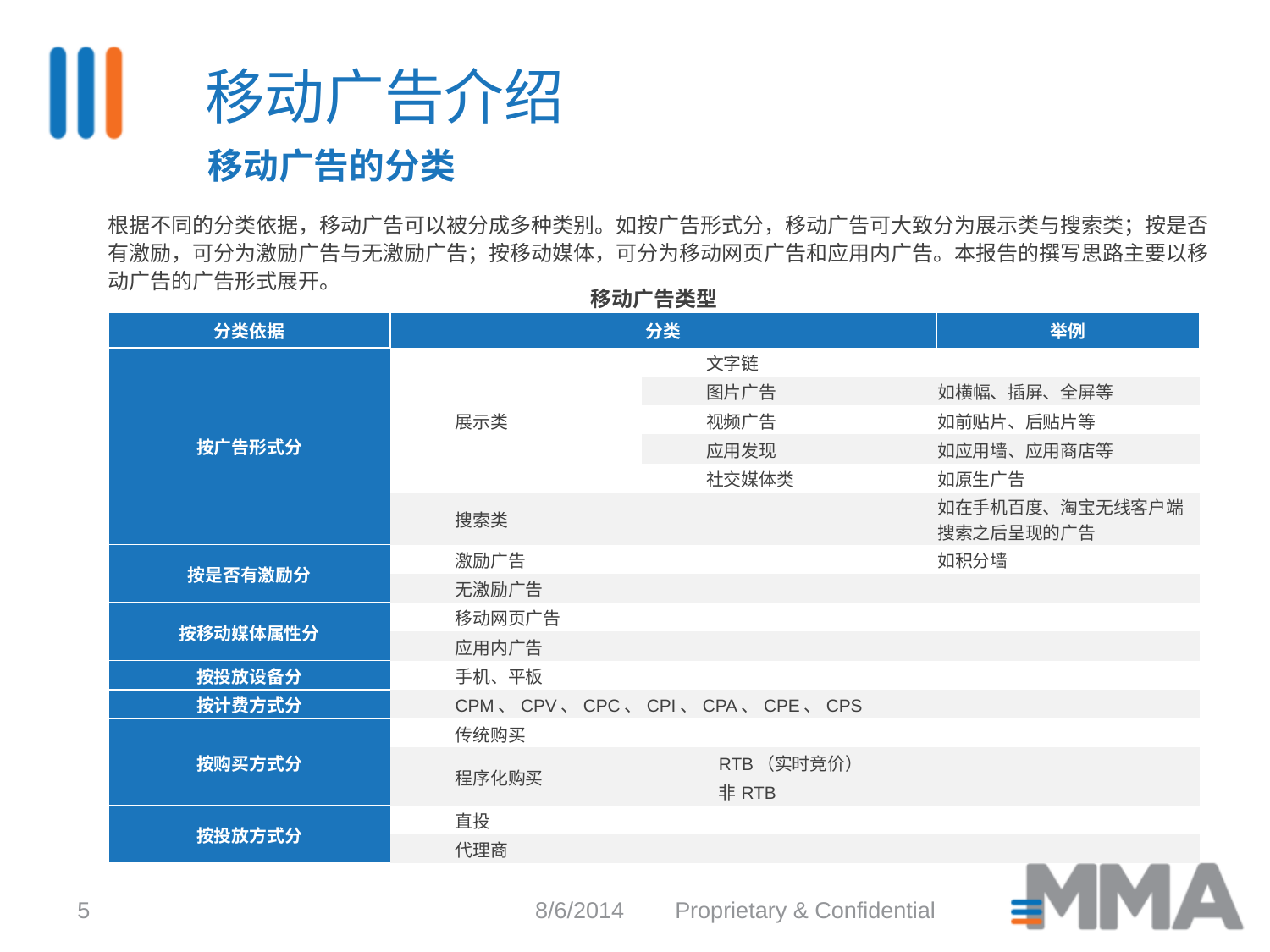

移动广告介绍
移动广告的分类
根据不同的分类依据，移动广告可以被分成多种类别。如按广告形式分，移动广告可大致分为展示类与搜索类；按是否有激励，可分为激励广告与无激励广告；按移动媒体，可分为移动网页广告和应用内广告。本报告的撰写思路主要以移动广告的广告形式展开。

| 移动广告类型 |  |  |  |  |
| --- | --- | --- | --- | --- |
| 分类依据 | 分类 |  |  | 举例 |
| 按广告形式分 | 展示类 | 文字链 |  |  |
|  |  | 图片广告 |  | 如横幅、插屏、全屏等 |
|  |  | 视频广告 |  | 如前贴片、后贴片等 |
|  |  | 应用发现 |  | 如应用墙、应用商店等 |
|  |  | 社交媒体类 |  | 如原生广告 |
|  | 搜索类 |  |  | 如在手机百度、淘宝无线客户端搜索之后呈现的广告 |
| 按是否有激励分 | 激励广告 |  |  | 如积分墙 |
|  | 无激励广告 |  |  |  |
| 按移动媒体属性分 | 移动网页广告 |  |  |  |
|  | 应用内广告 |  |  |  |
| 按投放设备分 | 手机、平板 |  |  |  |
| 按计费方式分 | CPM、CPV、CPC、CPI、CPA、CPE、CPS |  |  |  |
| 按购买方式分 | 传统购买 |  |  |  |
|  | 程序化购买 |  | RTB（实时竞价） |  |
|  |  |  | 非RTB |  |
| 按投放方式分 | 直投 |  |  |  |
|  | 代理商 |  |  |  |

5
8/6/2014
Proprietary & Confidential